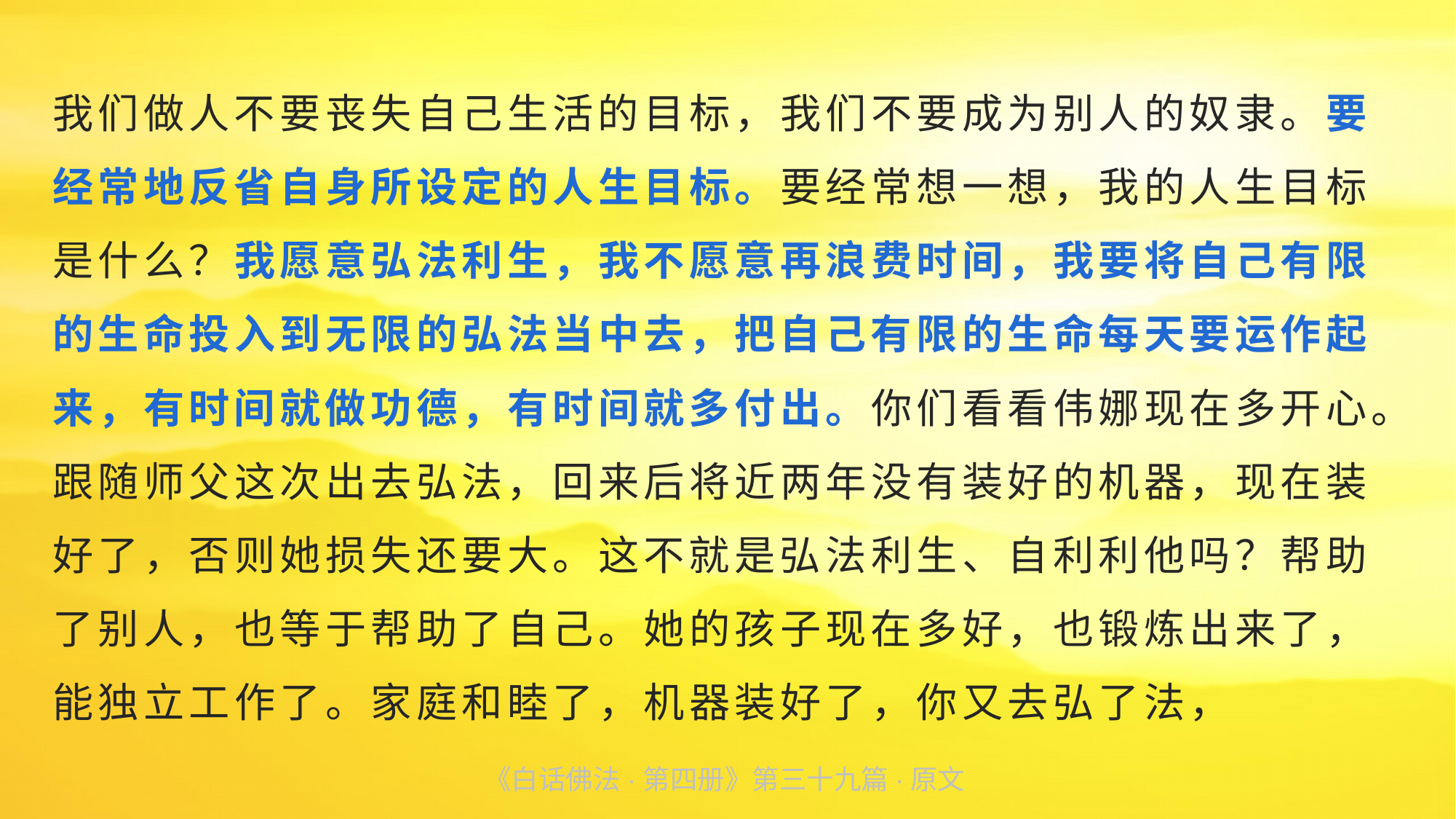

我们做人不要丧失自己生活的目标，我们不要成为别人的奴隶。要经常地反省自身所设定的人生目标。要经常想一想，我的人生目标是什么？我愿意弘法利生，我不愿意再浪费时间，我要将自己有限的生命投入到无限的弘法当中去，把自己有限的生命每天要运作起来，有时间就做功德，有时间就多付出。你们看看伟娜现在多开心。跟随师父这次出去弘法，回来后将近两年没有装好的机器，现在装好了，否则她损失还要大。这不就是弘法利生、自利利他吗？帮助了别人，也等于帮助了自己。她的孩子现在多好，也锻炼出来了，能独立工作了。家庭和睦了，机器装好了，你又去弘了法，
《白话佛法·第四册》第三十九篇·原文